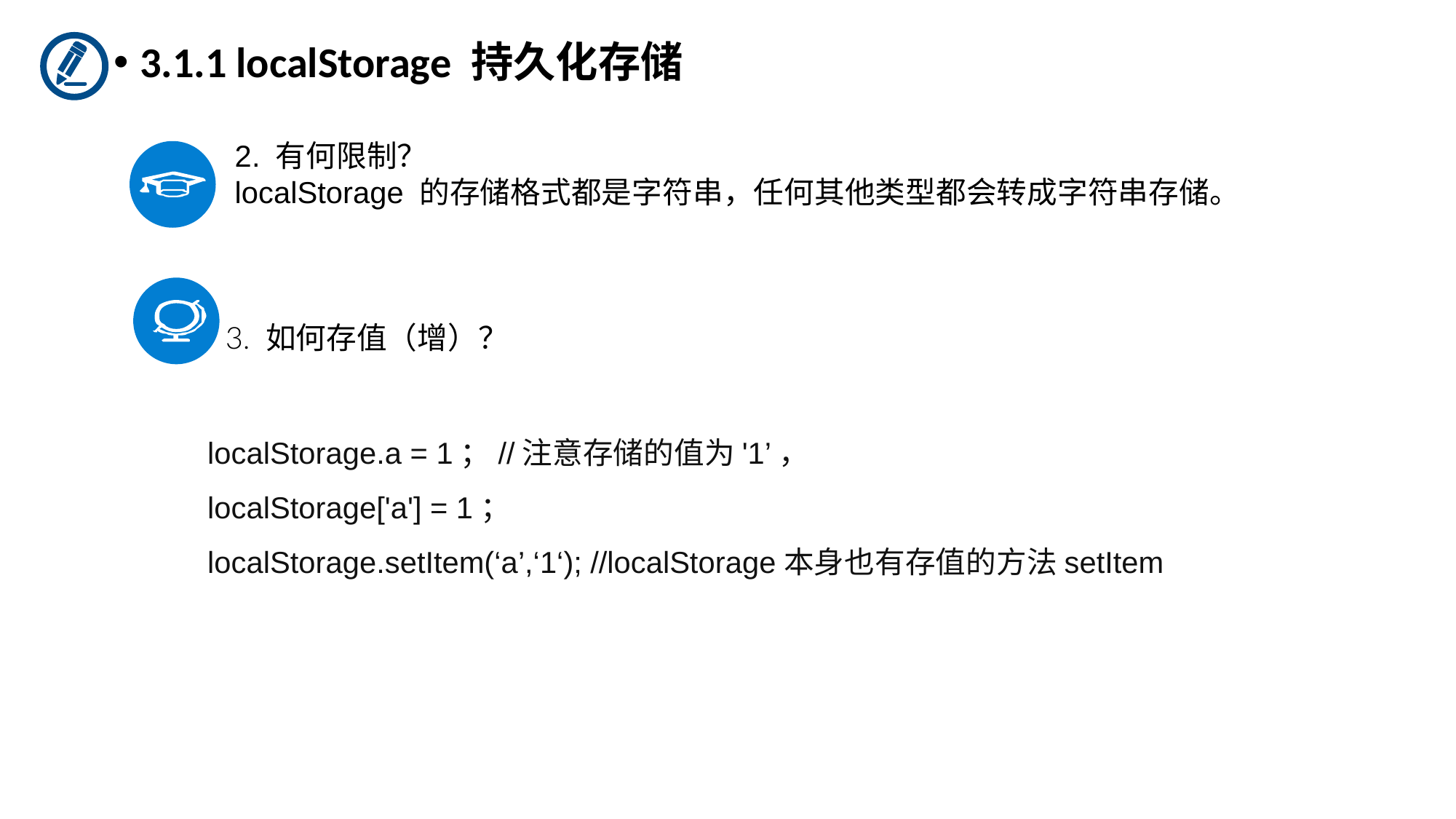

3.1.1 localStorage 持久化存储
2. 有何限制？
localStorage 的存储格式都是字符串，任何其他类型都会转成字符串存储。

3. 如何存值（增）？

localStorage.a = 1；//注意存储的值为'1’，
localStorage['a'] = 1；
localStorage.setItem(‘a’,‘1‘); //localStorage本身也有存值的方法setItem